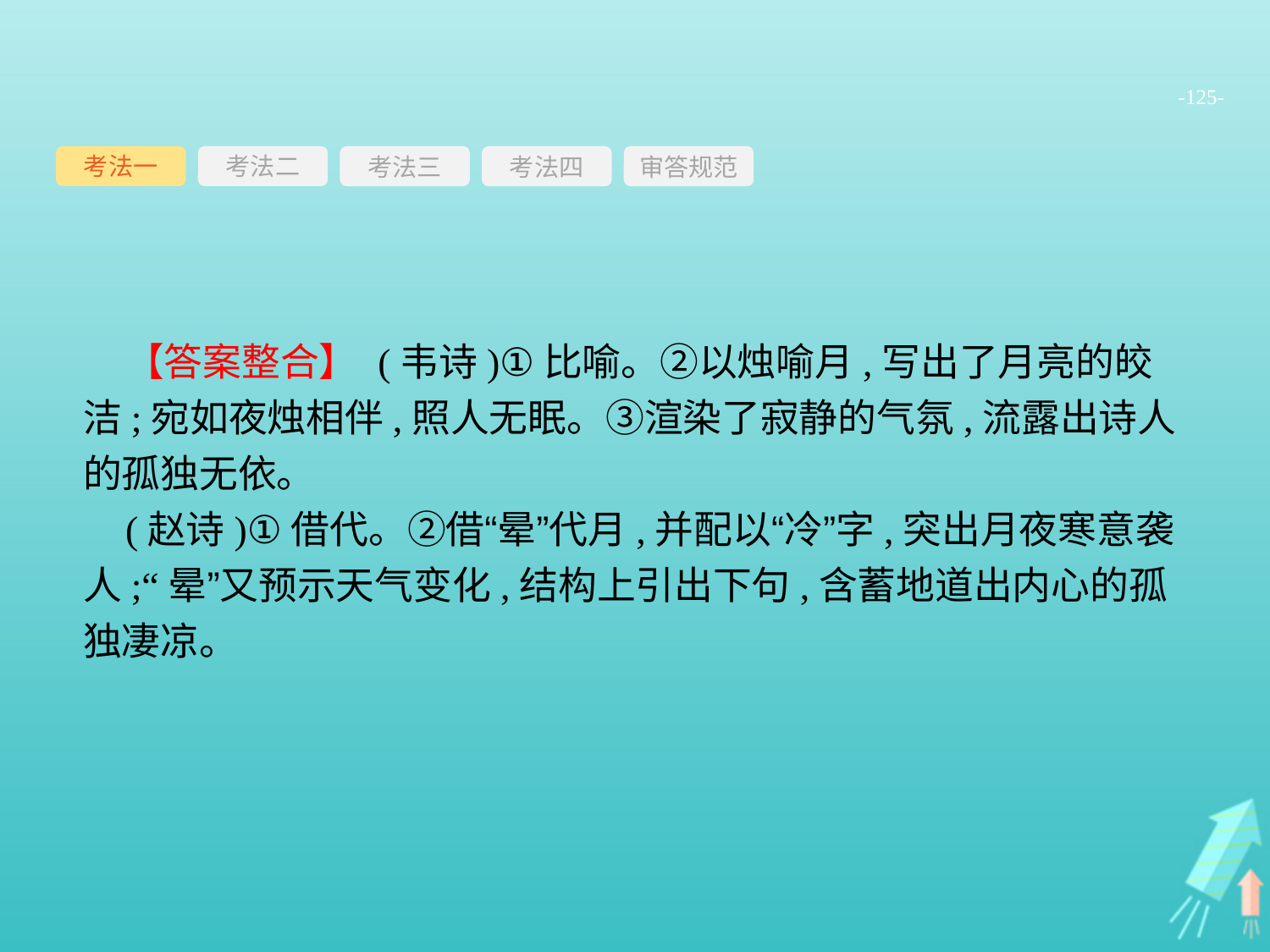

-125-
考法一
考法三
考法四
审答规范
考法二
【答案整合】 (韦诗)①比喻。②以烛喻月,写出了月亮的皎洁;宛如夜烛相伴,照人无眠。③渲染了寂静的气氛,流露出诗人的孤独无依。
(赵诗)①借代。②借“晕”代月,并配以“冷”字,突出月夜寒意袭人;“晕”又预示天气变化,结构上引出下句,含蓄地道出内心的孤独凄凉。